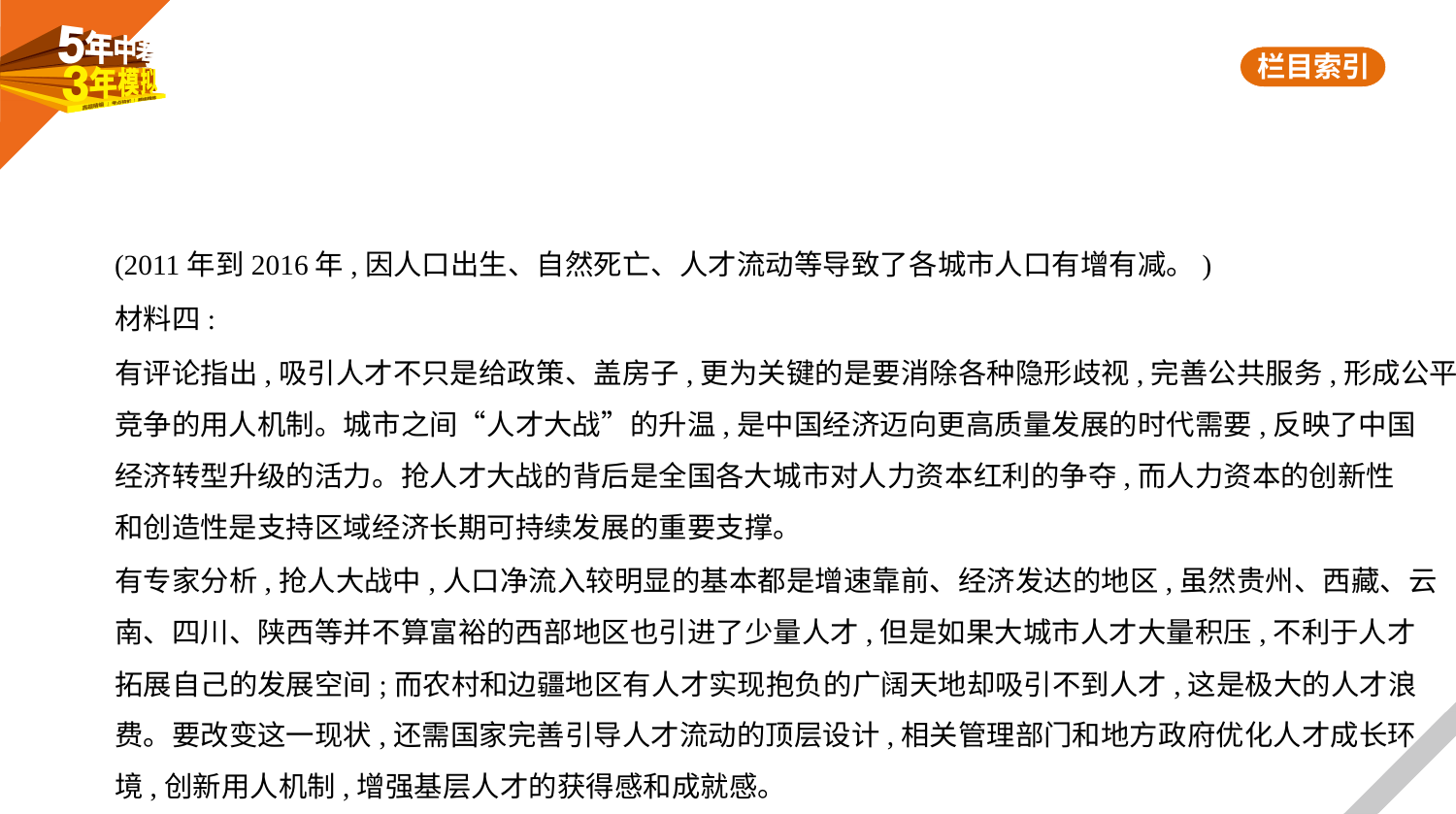

(2011年到2016年,因人口出生、自然死亡、人才流动等导致了各城市人口有增有减。)
材料四:
有评论指出,吸引人才不只是给政策、盖房子,更为关键的是要消除各种隐形歧视,完善公共服务,形成公平
竞争的用人机制。城市之间“人才大战”的升温,是中国经济迈向更高质量发展的时代需要,反映了中国
经济转型升级的活力。抢人才大战的背后是全国各大城市对人力资本红利的争夺,而人力资本的创新性
和创造性是支持区域经济长期可持续发展的重要支撑。
有专家分析,抢人大战中,人口净流入较明显的基本都是增速靠前、经济发达的地区,虽然贵州、西藏、云
南、四川、陕西等并不算富裕的西部地区也引进了少量人才,但是如果大城市人才大量积压,不利于人才
拓展自己的发展空间;而农村和边疆地区有人才实现抱负的广阔天地却吸引不到人才,这是极大的人才浪
费。要改变这一现状,还需国家完善引导人才流动的顶层设计,相关管理部门和地方政府优化人才成长环
境,创新用人机制,增强基层人才的获得感和成就感。